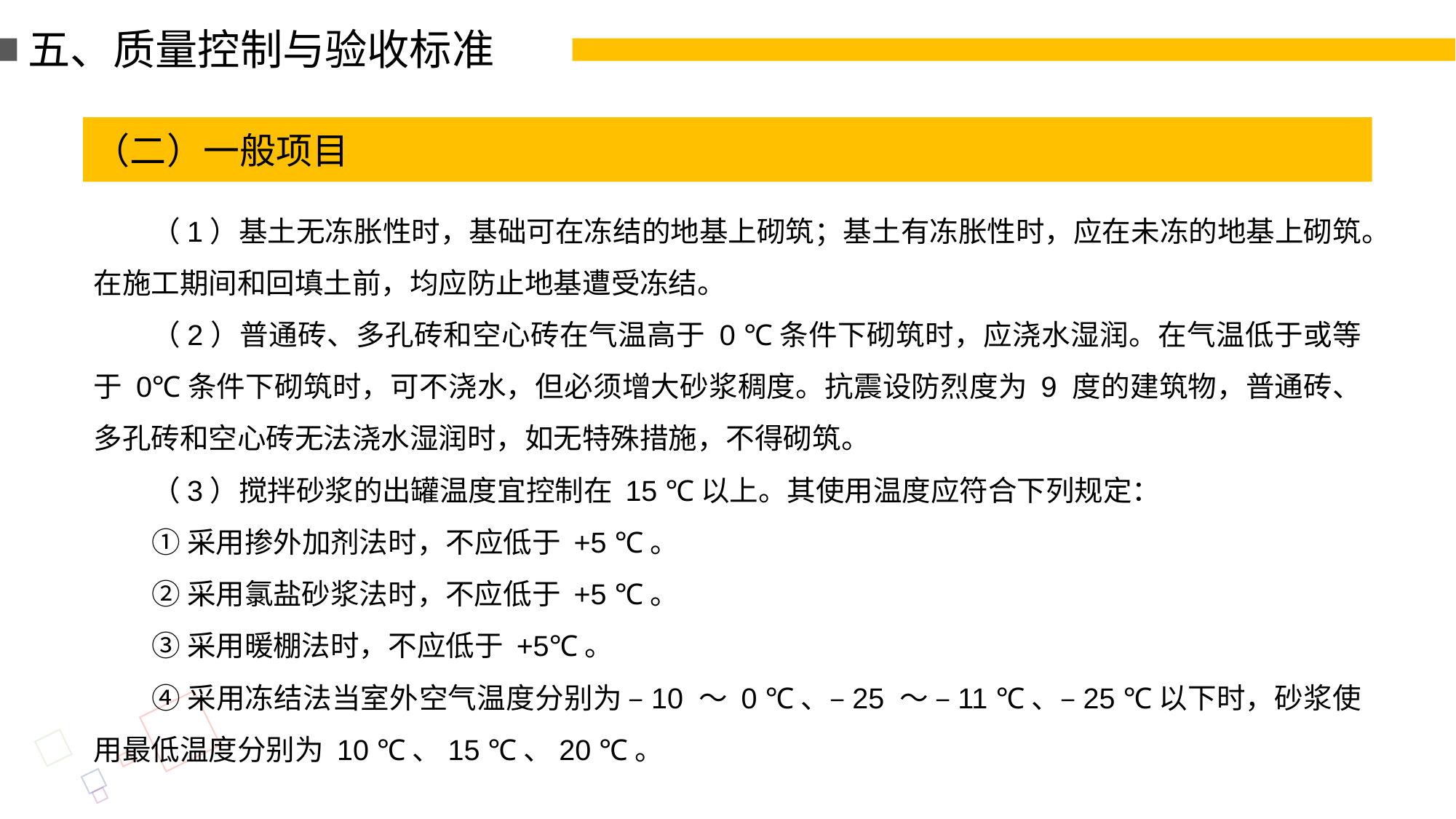

五、质量控制与验收标准
（二）一般项目
（1）基土无冻胀性时，基础可在冻结的地基上砌筑；基土有冻胀性时，应在未冻的地基上砌筑。在施工期间和回填土前，均应防止地基遭受冻结。
（2）普通砖、多孔砖和空心砖在气温高于 0 ℃条件下砌筑时，应浇水湿润。在气温低于或等于 0℃条件下砌筑时，可不浇水，但必须增大砂浆稠度。抗震设防烈度为 9 度的建筑物，普通砖、多孔砖和空心砖无法浇水湿润时，如无特殊措施，不得砌筑。
（3）搅拌砂浆的出罐温度宜控制在 15 ℃以上。其使用温度应符合下列规定：
①采用掺外加剂法时，不应低于 +5 ℃。
②采用氯盐砂浆法时，不应低于 +5 ℃。
③采用暖棚法时，不应低于 +5℃。
④采用冻结法当室外空气温度分别为 –10 ～ 0 ℃、–25 ～ –11 ℃、–25 ℃以下时，砂浆使用最低温度分别为 10 ℃、15 ℃、20 ℃。